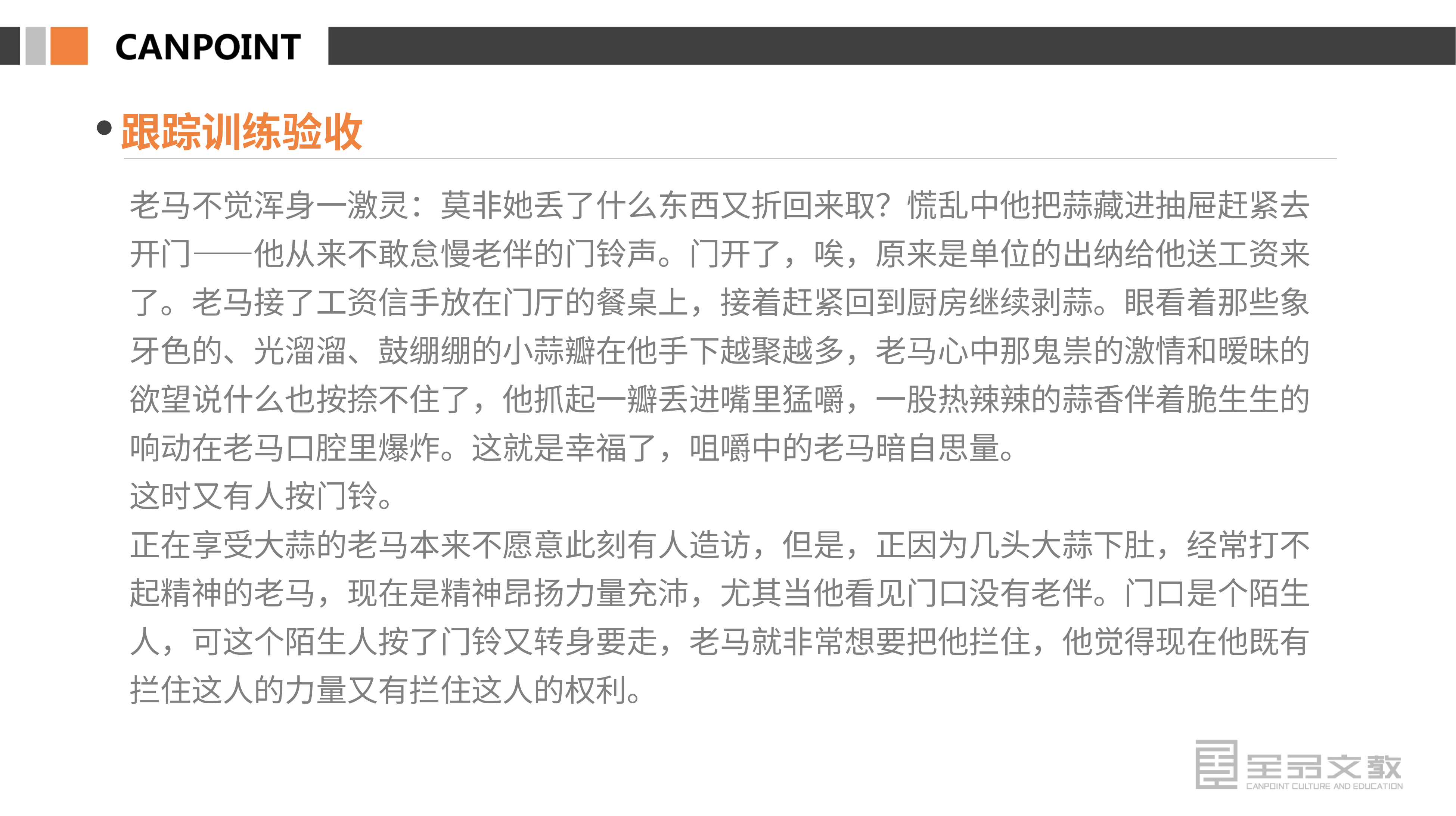

跟踪训练验收

老马不觉浑身一激灵：莫非她丢了什么东西又折回来取？慌乱中他把蒜藏进抽屉赶紧去开门——他从来不敢怠慢老伴的门铃声。门开了，唉，原来是单位的出纳给他送工资来了。老马接了工资信手放在门厅的餐桌上，接着赶紧回到厨房继续剥蒜。眼看着那些象牙色的、光溜溜、鼓绷绷的小蒜瓣在他手下越聚越多，老马心中那鬼祟的激情和暧昧的欲望说什么也按捺不住了，他抓起一瓣丢进嘴里猛嚼，一股热辣辣的蒜香伴着脆生生的响动在老马口腔里爆炸。这就是幸福了，咀嚼中的老马暗自思量。
这时又有人按门铃。
正在享受大蒜的老马本来不愿意此刻有人造访，但是，正因为几头大蒜下肚，经常打不起精神的老马，现在是精神昂扬力量充沛，尤其当他看见门口没有老伴。门口是个陌生人，可这个陌生人按了门铃又转身要走，老马就非常想要把他拦住，他觉得现在他既有拦住这人的力量又有拦住这人的权利。